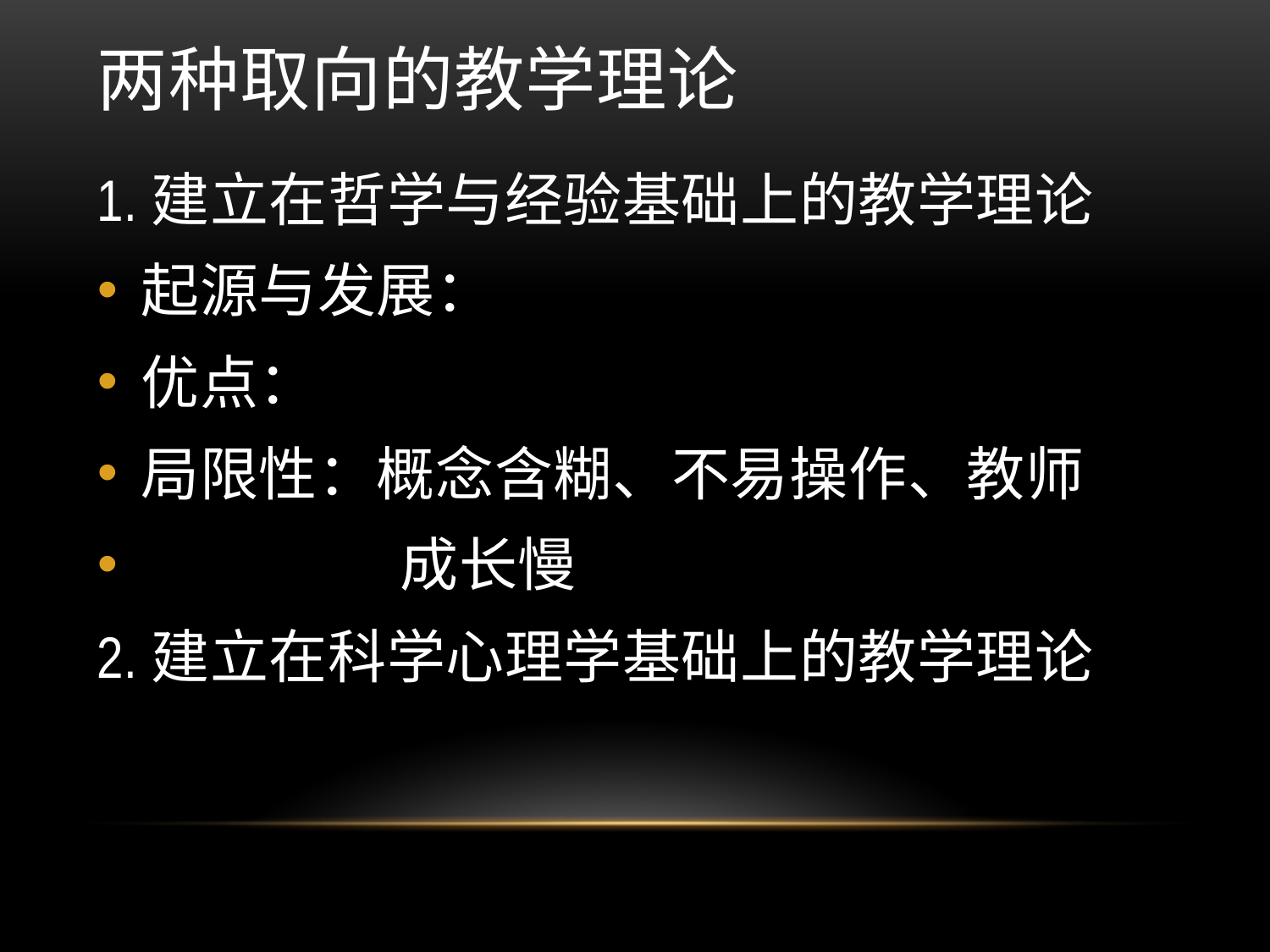

# 两种取向的教学理论
1.建立在哲学与经验基础上的教学理论
起源与发展：
优点：
局限性：概念含糊、不易操作、教师
                  成长慢
2.建立在科学心理学基础上的教学理论